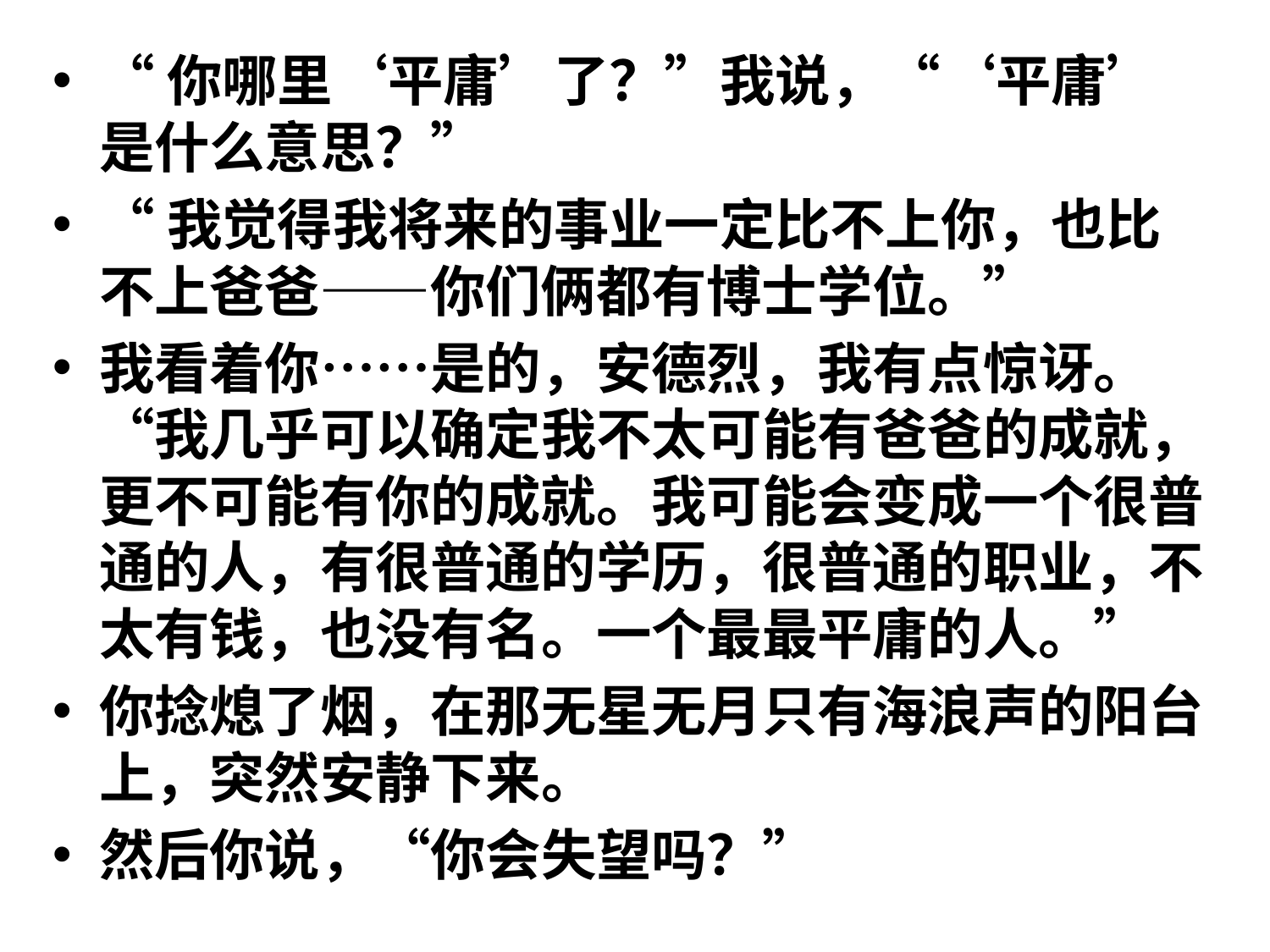

#
“你哪里‘平庸’了？”我说，“‘平庸’是什么意思？”
“我觉得我将来的事业一定比不上你，也比不上爸爸——你们俩都有博士学位。”
我看着你……是的，安德烈，我有点惊讶。 
“我几乎可以确定我不太可能有爸爸的成就，更不可能有你的成就。我可能会变成一个很普通的人，有很普通的学历，很普通的职业，不太有钱，也没有名。一个最最平庸的人。”
你捻熄了烟，在那无星无月只有海浪声的阳台上，突然安静下来。
然后你说，“你会失望吗？”